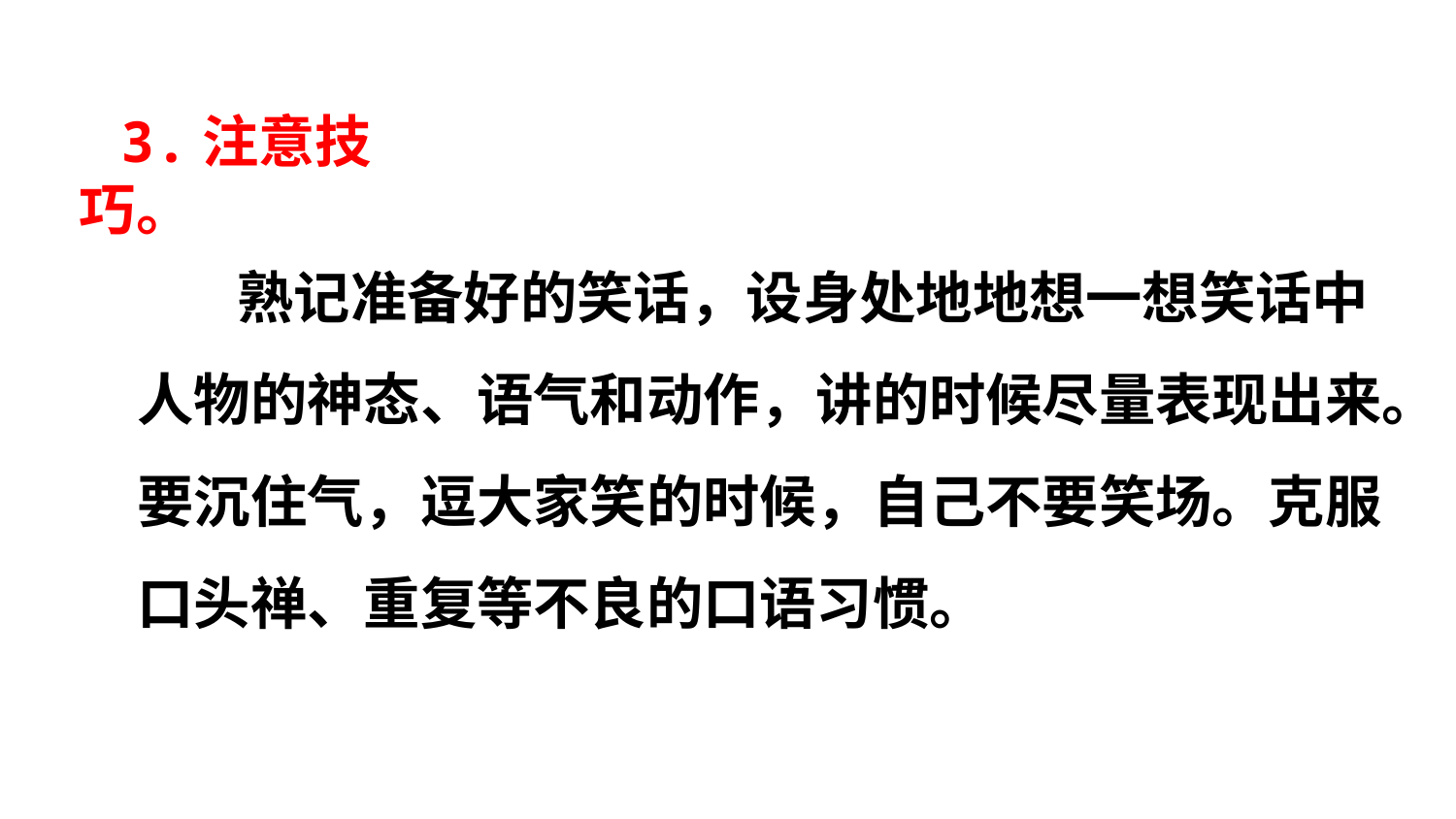

3.注意技巧。
熟记准备好的笑话，设身处地地想一想笑话中人物的神态、语气和动作，讲的时候尽量表现出来。要沉住气，逗大家笑的时候，自己不要笑场。克服口头禅、重复等不良的口语习惯。